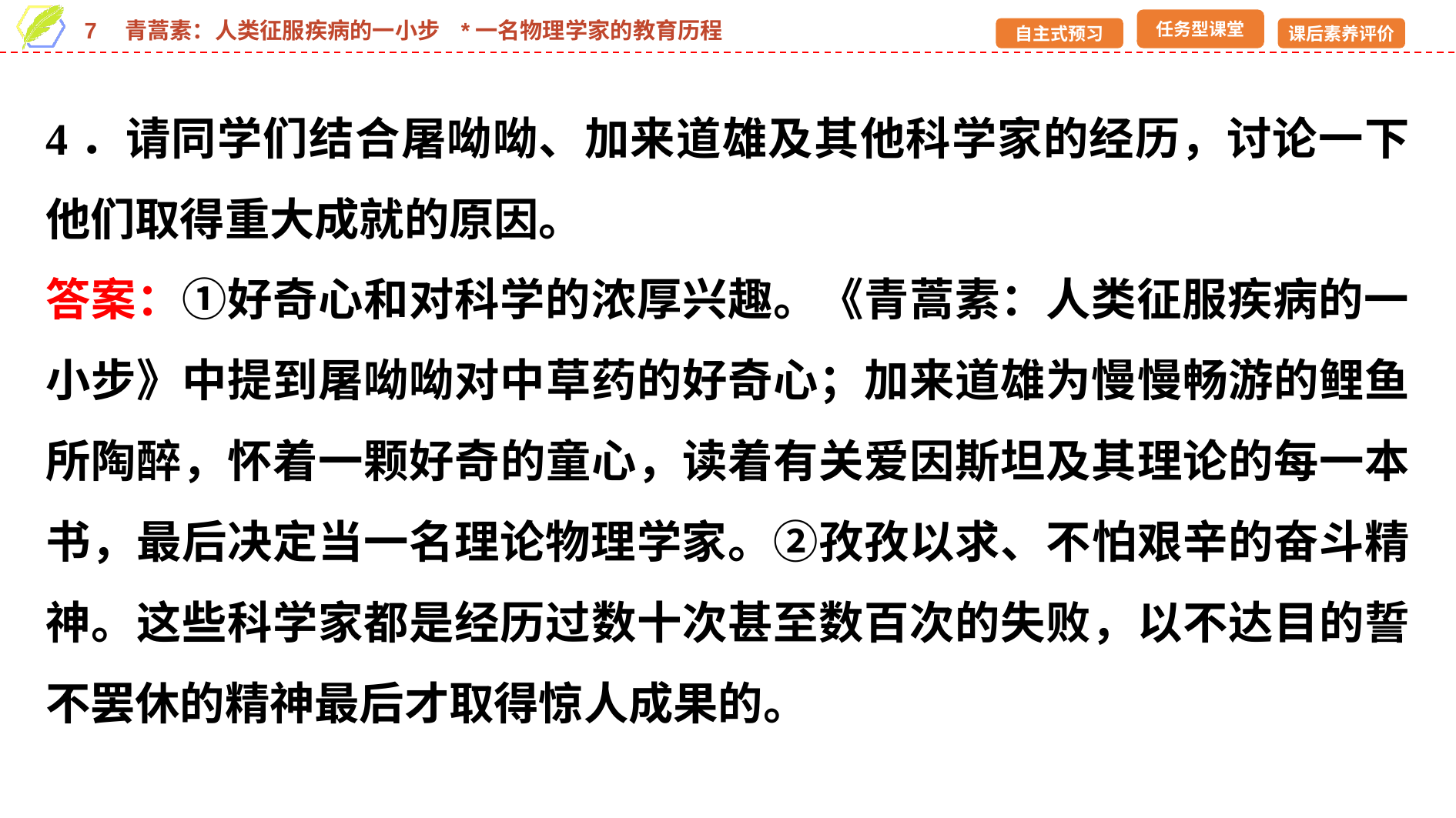

4．请同学们结合屠呦呦、加来道雄及其他科学家的经历，讨论一下他们取得重大成就的原因。
答案：①好奇心和对科学的浓厚兴趣。《青蒿素：人类征服疾病的一小步》中提到屠呦呦对中草药的好奇心；加来道雄为慢慢畅游的鲤鱼所陶醉，怀着一颗好奇的童心，读着有关爱因斯坦及其理论的每一本书，最后决定当一名理论物理学家。②孜孜以求、不怕艰辛的奋斗精神。这些科学家都是经历过数十次甚至数百次的失败，以不达目的誓不罢休的精神最后才取得惊人成果的。